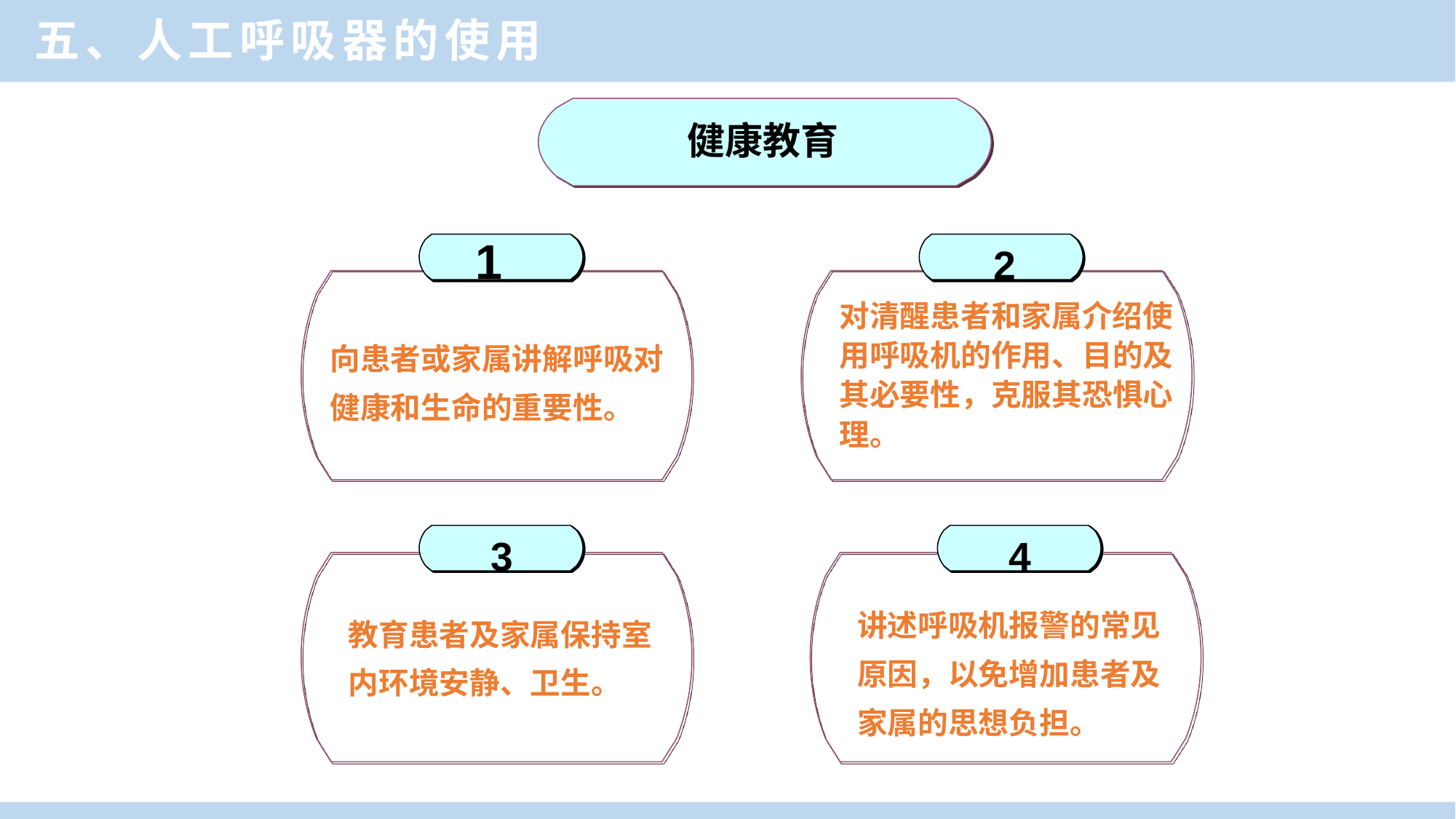

五、人工呼吸器的使用

健康教育

1

2

对清醒患者和家属介绍使用呼吸机的作用、目的及其必要性，克服其恐惧心理。
向患者或家属讲解呼吸对健康和生命的重要性。

3

4

讲述呼吸机报警的常见原因，以免增加患者及家属的思想负担。
教育患者及家属保持室内环境安静、卫生。